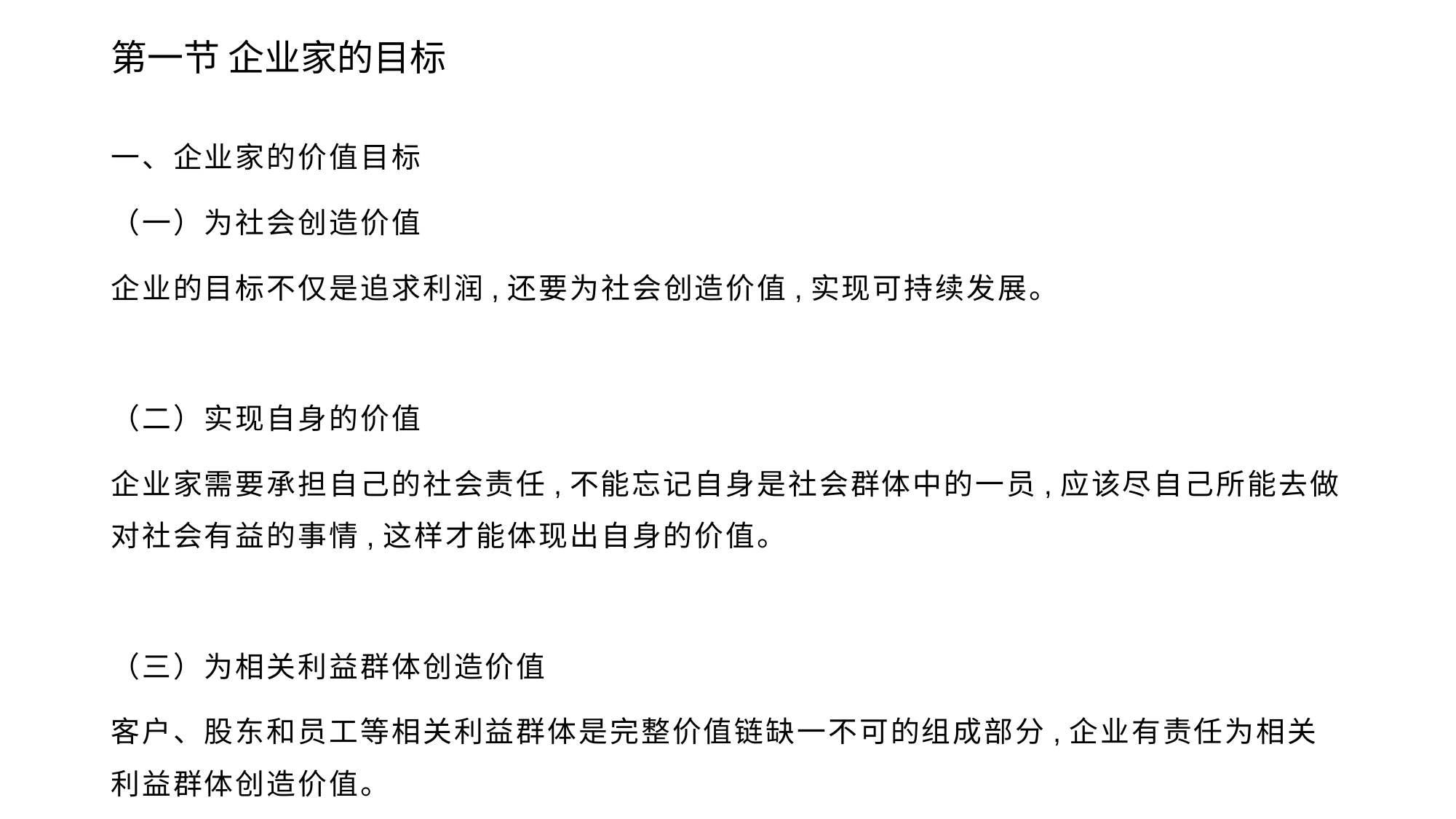

# 第一节 企业家的目标
一、企业家的价值目标
（一）为社会创造价值
企业的目标不仅是追求利润,还要为社会创造价值,实现可持续发展。

（二）实现自身的价值
企业家需要承担自己的社会责任,不能忘记自身是社会群体中的一员,应该尽自己所能去做对社会有益的事情,这样才能体现出自身的价值。

（三）为相关利益群体创造价值
客户、股东和员工等相关利益群体是完整价值链缺一不可的组成部分,企业有责任为相关利益群体创造价值。